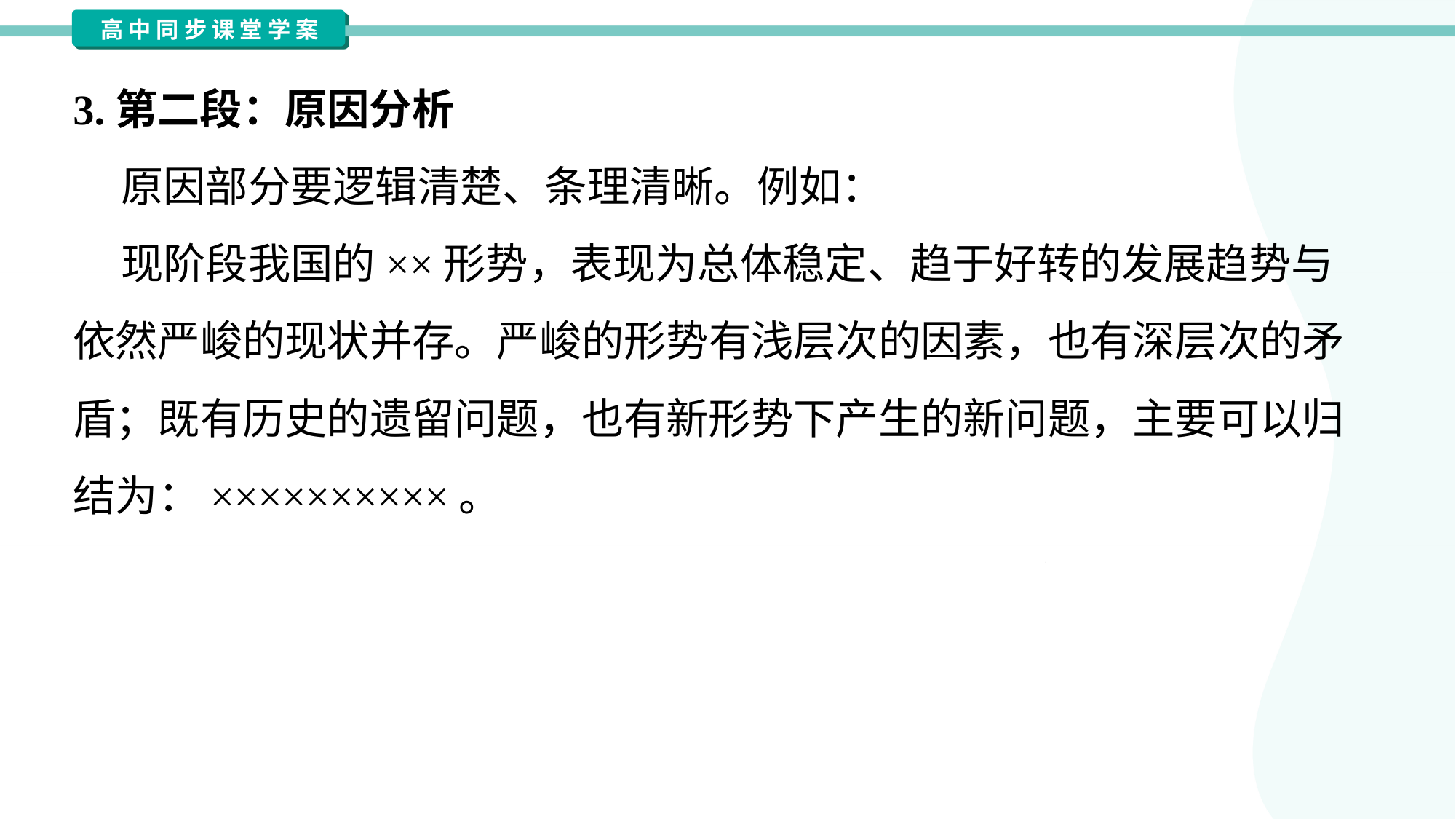

3.第二段：原因分析
    原因部分要逻辑清楚、条理清晰。例如：
    现阶段我国的××形势，表现为总体稳定、趋于好转的发展趋势与
依然严峻的现状并存。严峻的形势有浅层次的因素，也有深层次的矛
盾；既有历史的遗留问题，也有新形势下产生的新问题，主要可以归
结为：××××××××××。